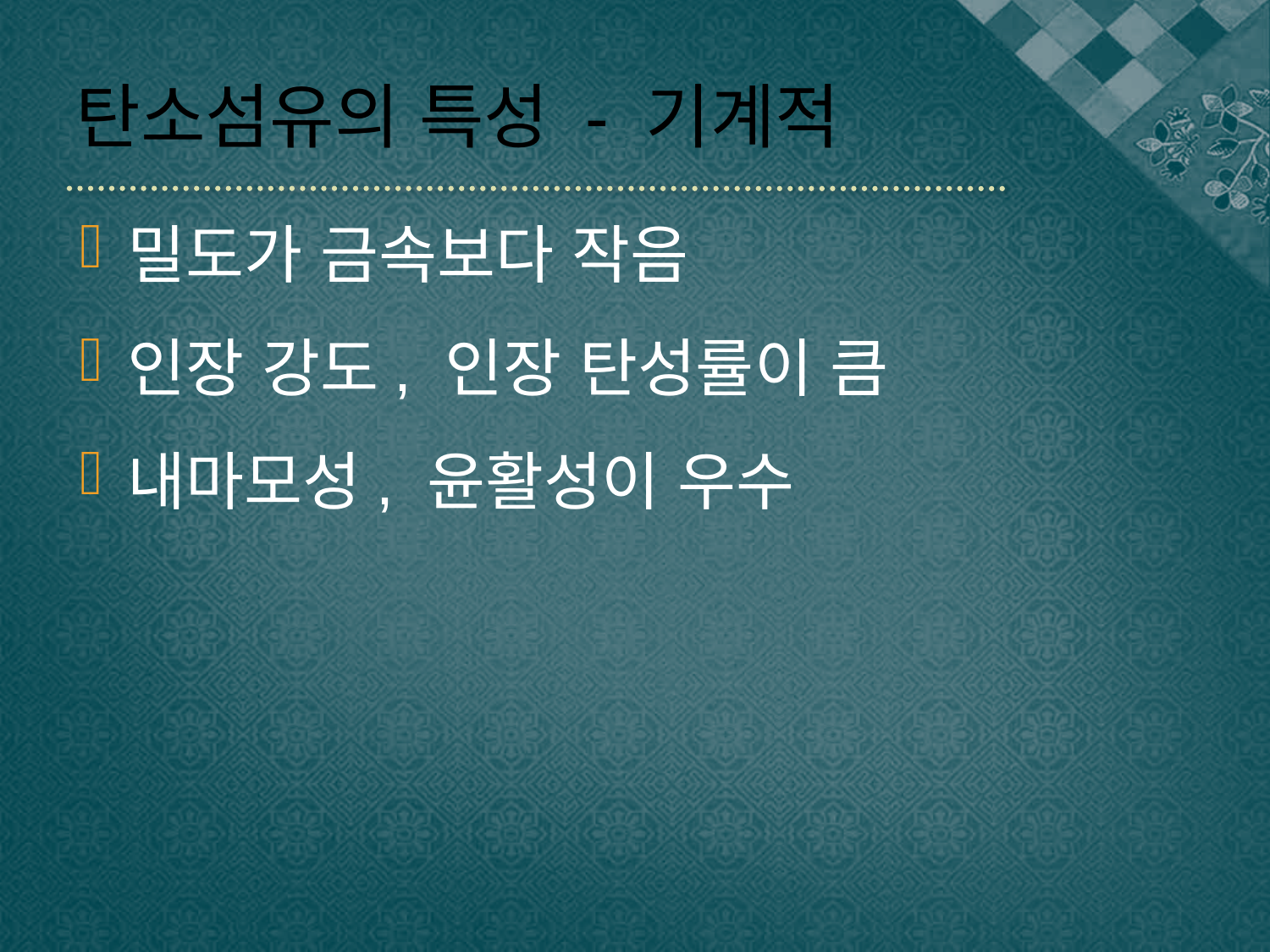

# 탄소섬유의 특성 - 기계적
밀도가 금속보다 작음

인장 강도, 인장 탄성률이 큼

내마모성, 윤활성이 우수